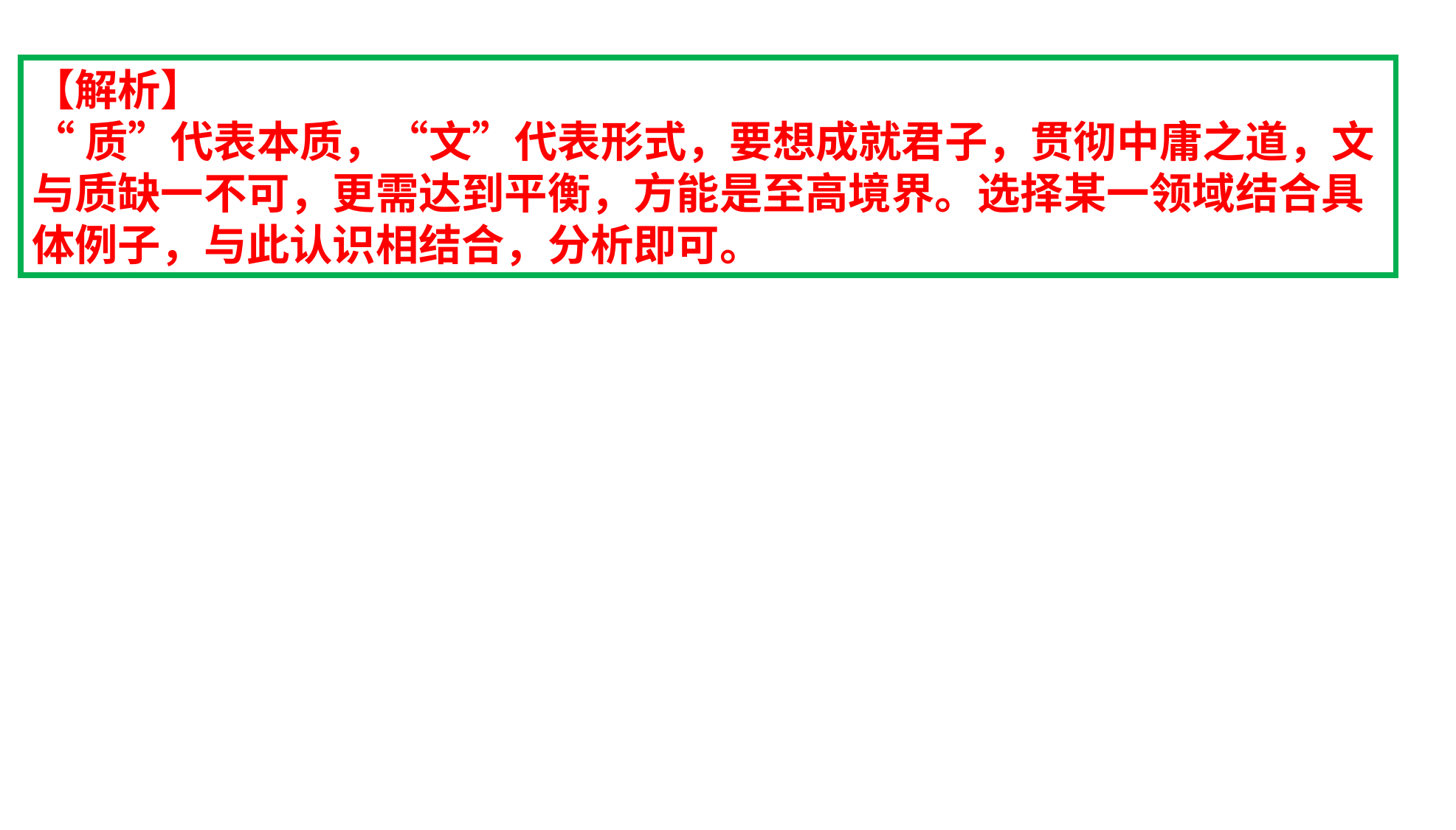

【解析】
“质”代表本质，“文”代表形式，要想成就君子，贯彻中庸之道，文与质缺一不可，更需达到平衡，方能是至高境界。选择某一领域结合具体例子，与此认识相结合，分析即可。